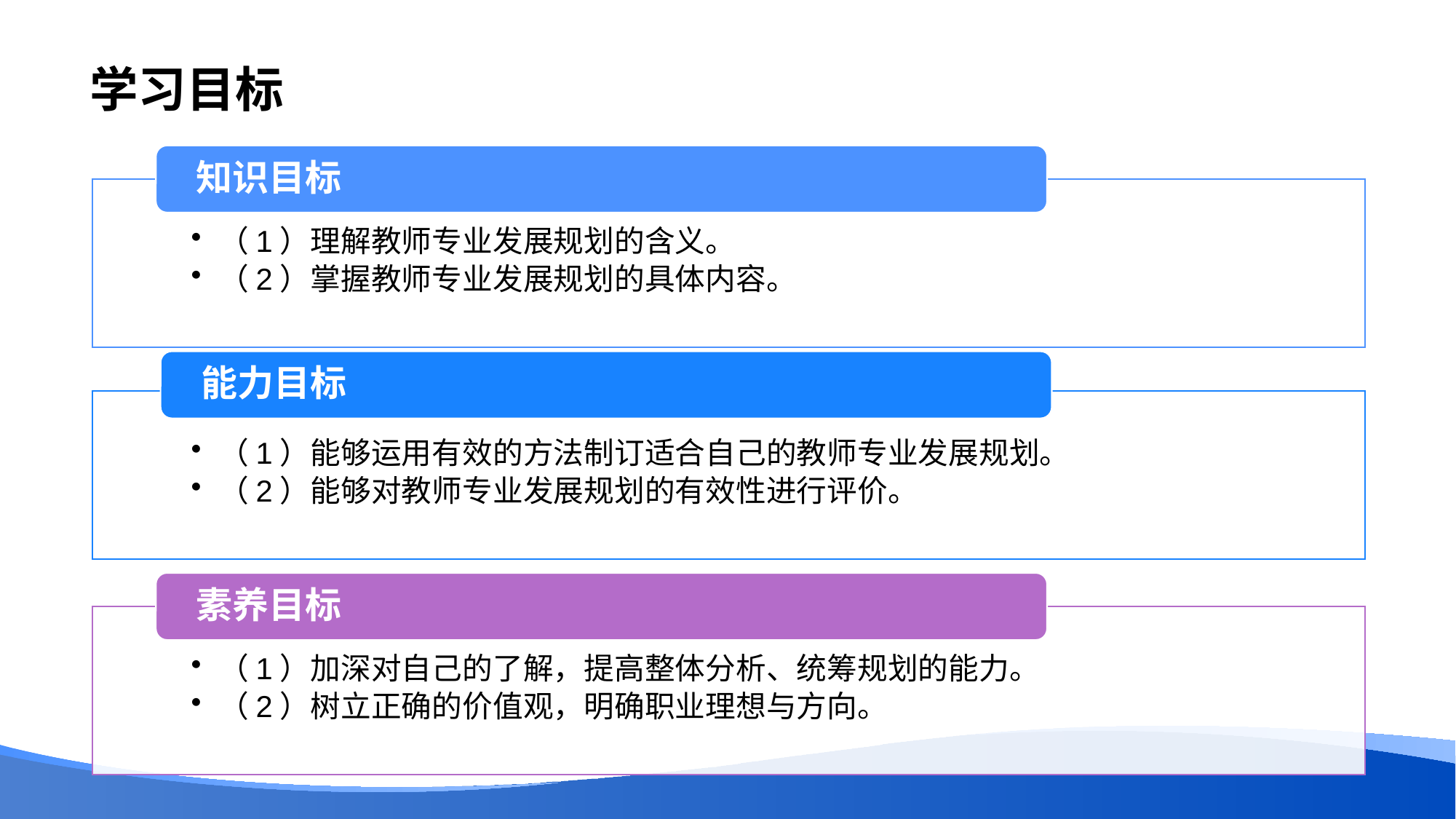

# 学习目标
（1）理解教师专业发展规划的含义。
（2）掌握教师专业发展规划的具体内容。
知识目标
（1）能够运用有效的方法制订适合自己的教师专业发展规划。
（2）能够对教师专业发展规划的有效性进行评价。
能力目标
（1）加深对自己的了解，提高整体分析、统筹规划的能力。
（2）树立正确的价值观，明确职业理想与方向。
素养目标